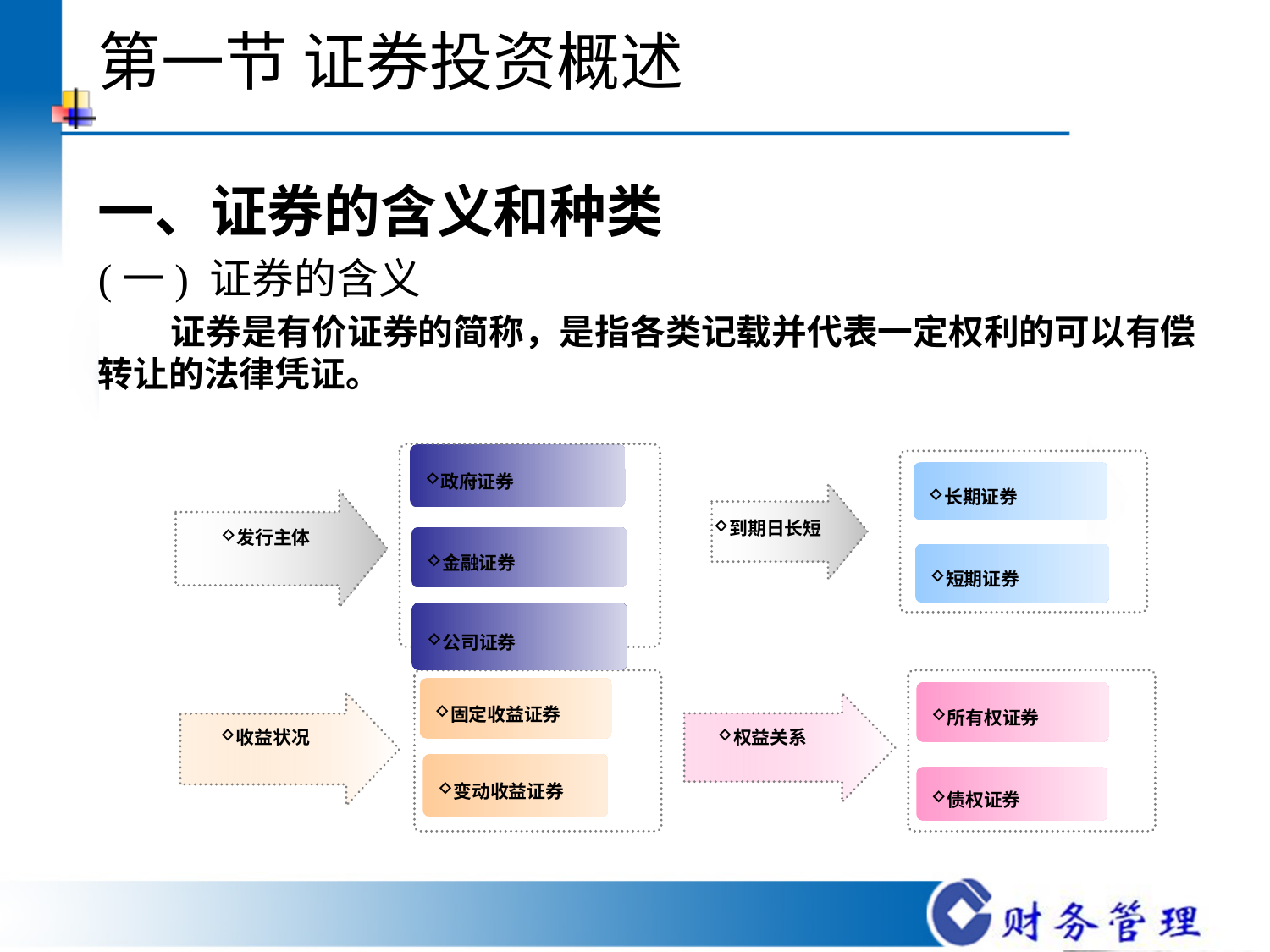

# 第一节 证券投资概述
一、证券的含义和种类
(一) 证券的含义
        证券是有价证券的简称，是指各类记载并代表一定权利的可以有偿转让的法律凭证。

政府证券

发行主体

长期证券
短期证券

固定收益证券
变动收益证券

收益状况

所有权证券
债权证券

权益关系

到期日长短
金融证券
公司证券
3